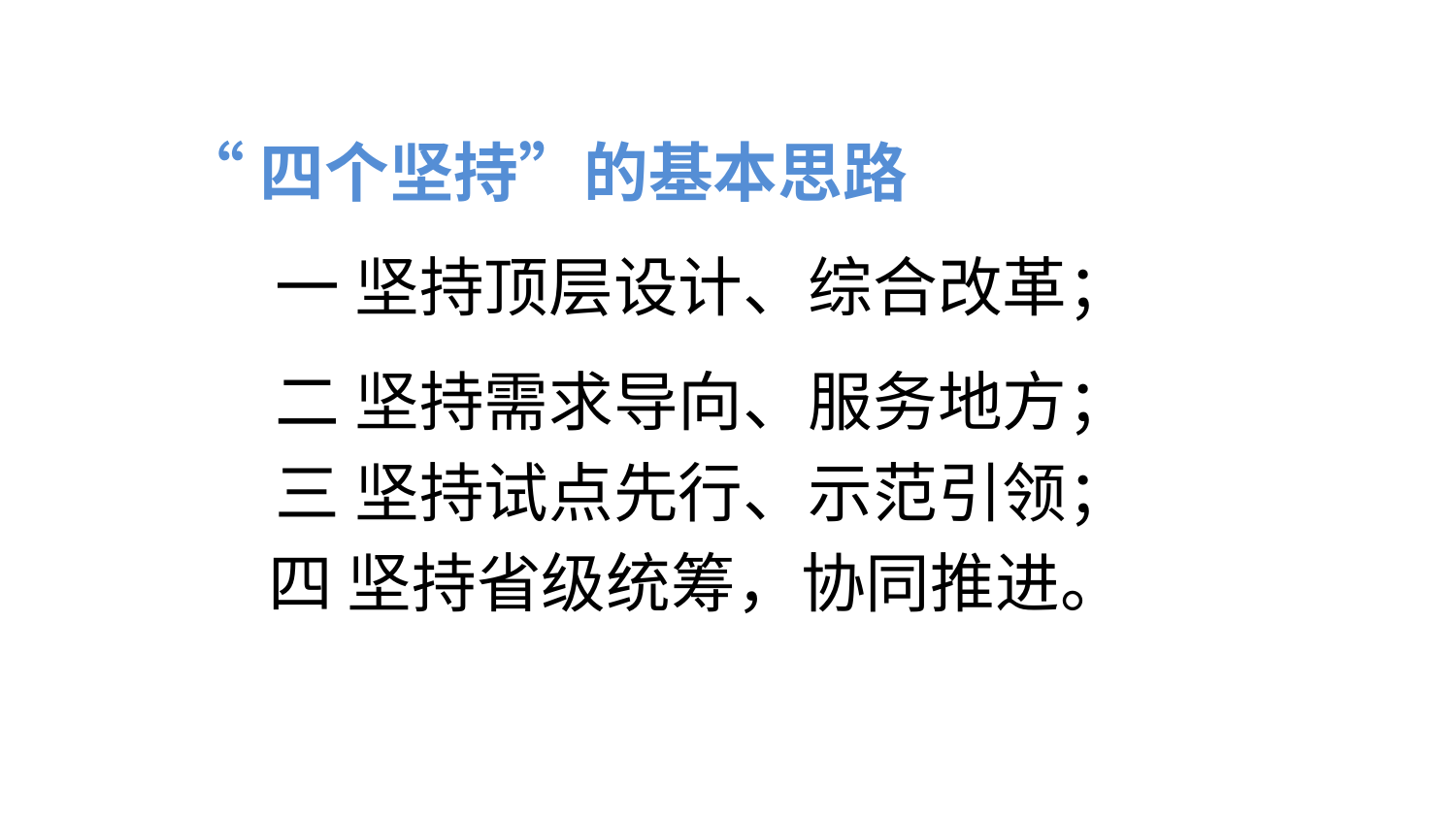

“四个坚持”的基本思路
一 坚持顶层设计、综合改革；
二 坚持需求导向、服务地方；
三 坚持试点先行、示范引领；
四 坚持省级统筹，协同推进。